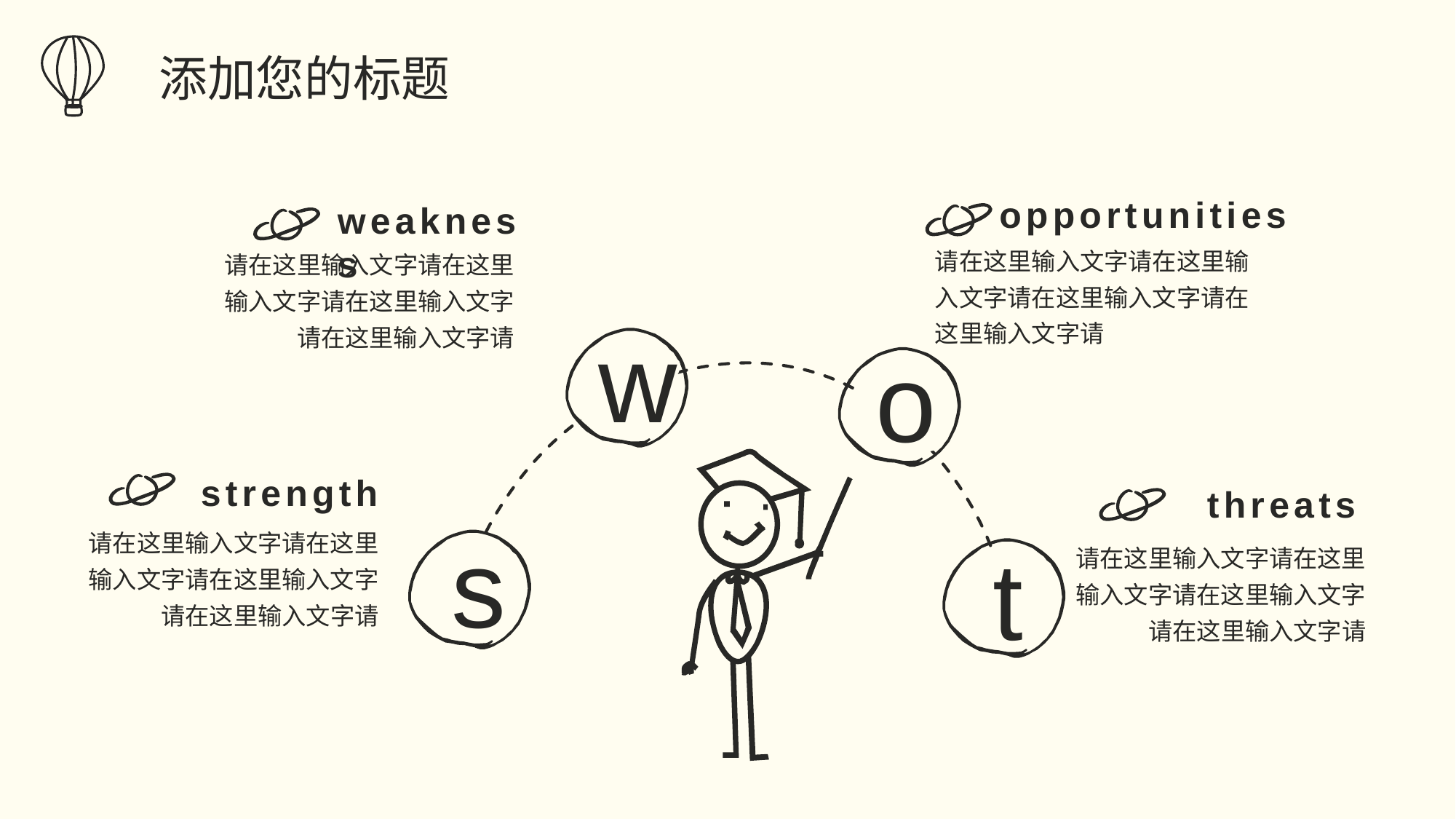

添加您的标题
opportunities
weakness

请在这里输入文字请在这里输入文字请在这里输入文字请在这里输入文字请
请在这里输入文字请在这里输入文字请在这里输入文字请在这里输入文字请
w
o

strength

threats

s
请在这里输入文字请在这里输入文字请在这里输入文字请在这里输入文字请
t

请在这里输入文字请在这里输入文字请在这里输入文字请在这里输入文字请